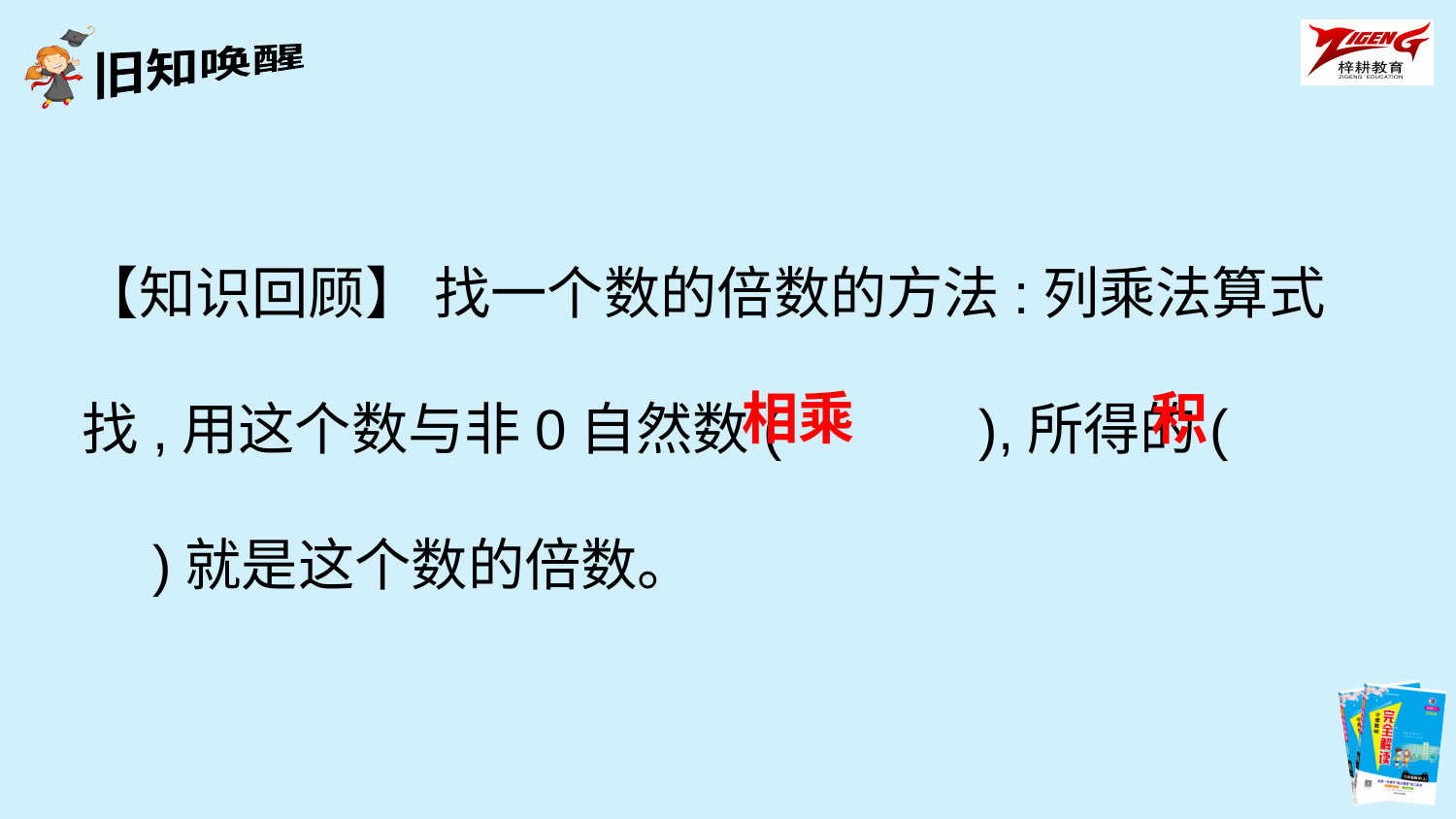

【知识回顾】 找一个数的倍数的方法:列乘法算式找,用这个数与非0自然数(　　　),所得的(　　　)就是这个数的倍数。
相乘
积